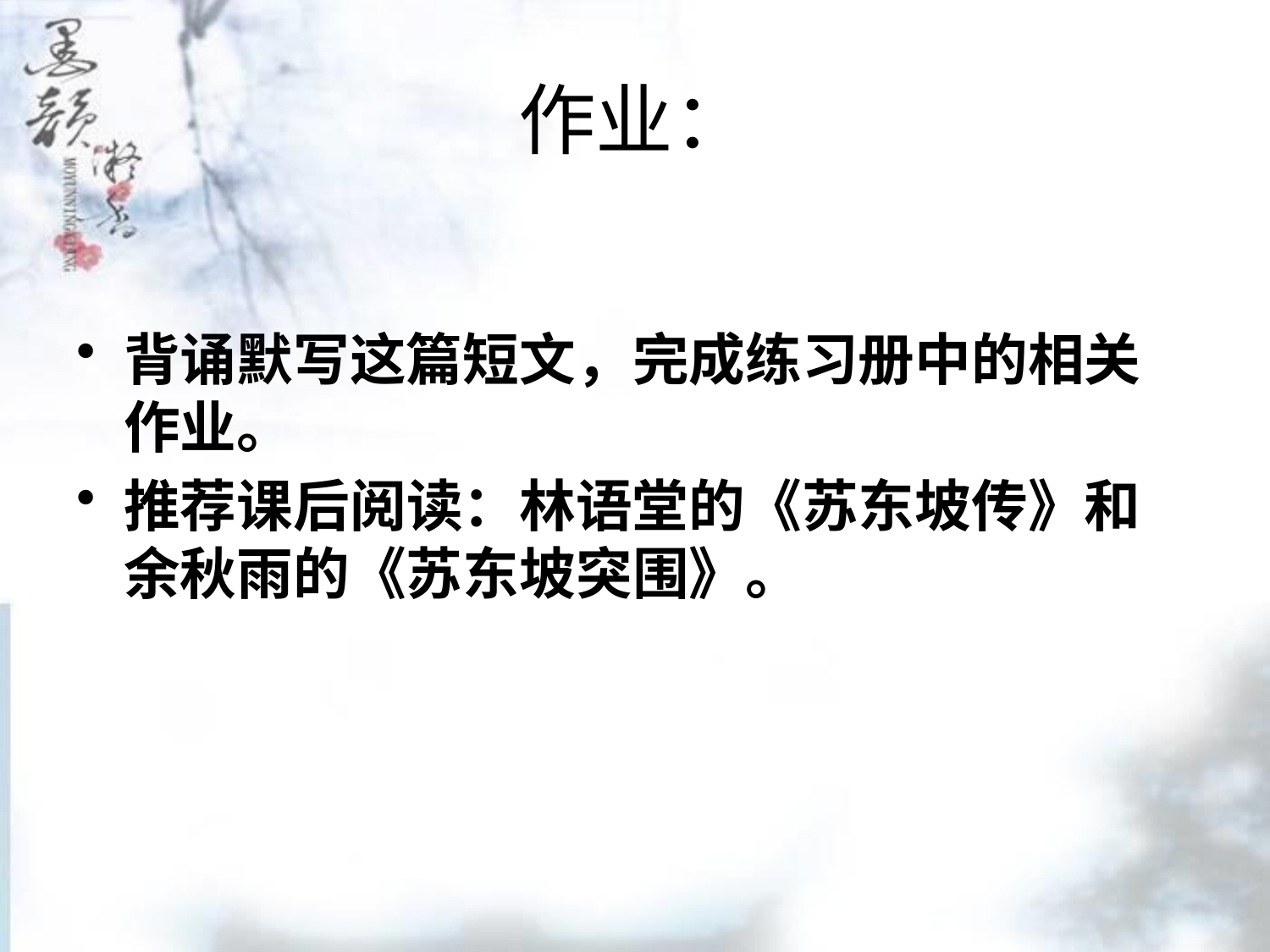

# 作业：
背诵默写这篇短文，完成练习册中的相关作业。
推荐课后阅读：林语堂的《苏东坡传》和余秋雨的《苏东坡突围》。